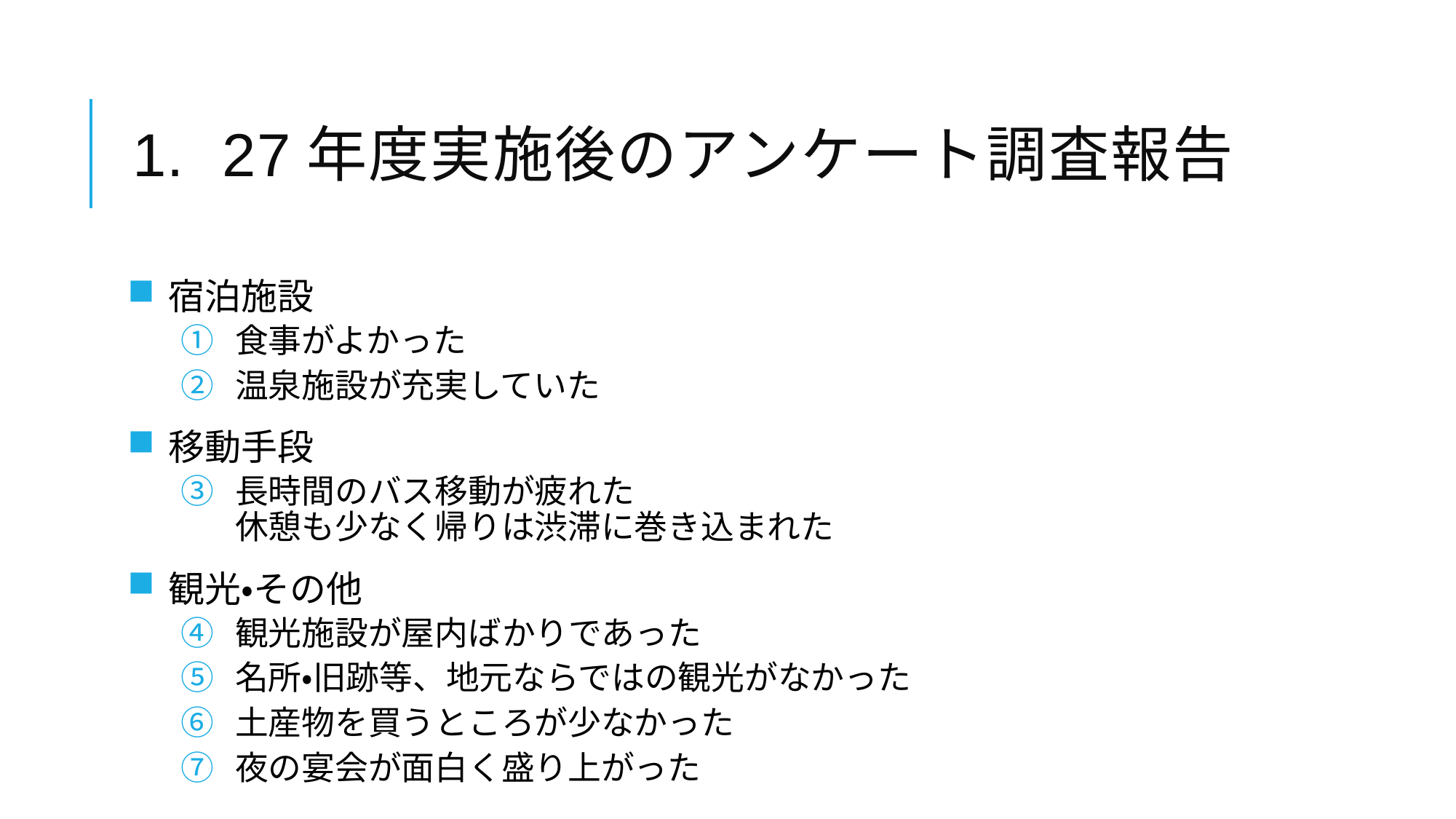

# 27年度実施後のアンケート調査報告
宿泊施設
食事がよかった
温泉施設が充実していた
移動手段
長時間のバス移動が疲れた
休憩も少なく帰りは渋滞に巻き込まれた
観光・その他
観光施設が屋内ばかりであった
名所・旧跡等、地元ならではの観光がなかった
土産物を買うところが少なかった
夜の宴会が面白く盛り上がった